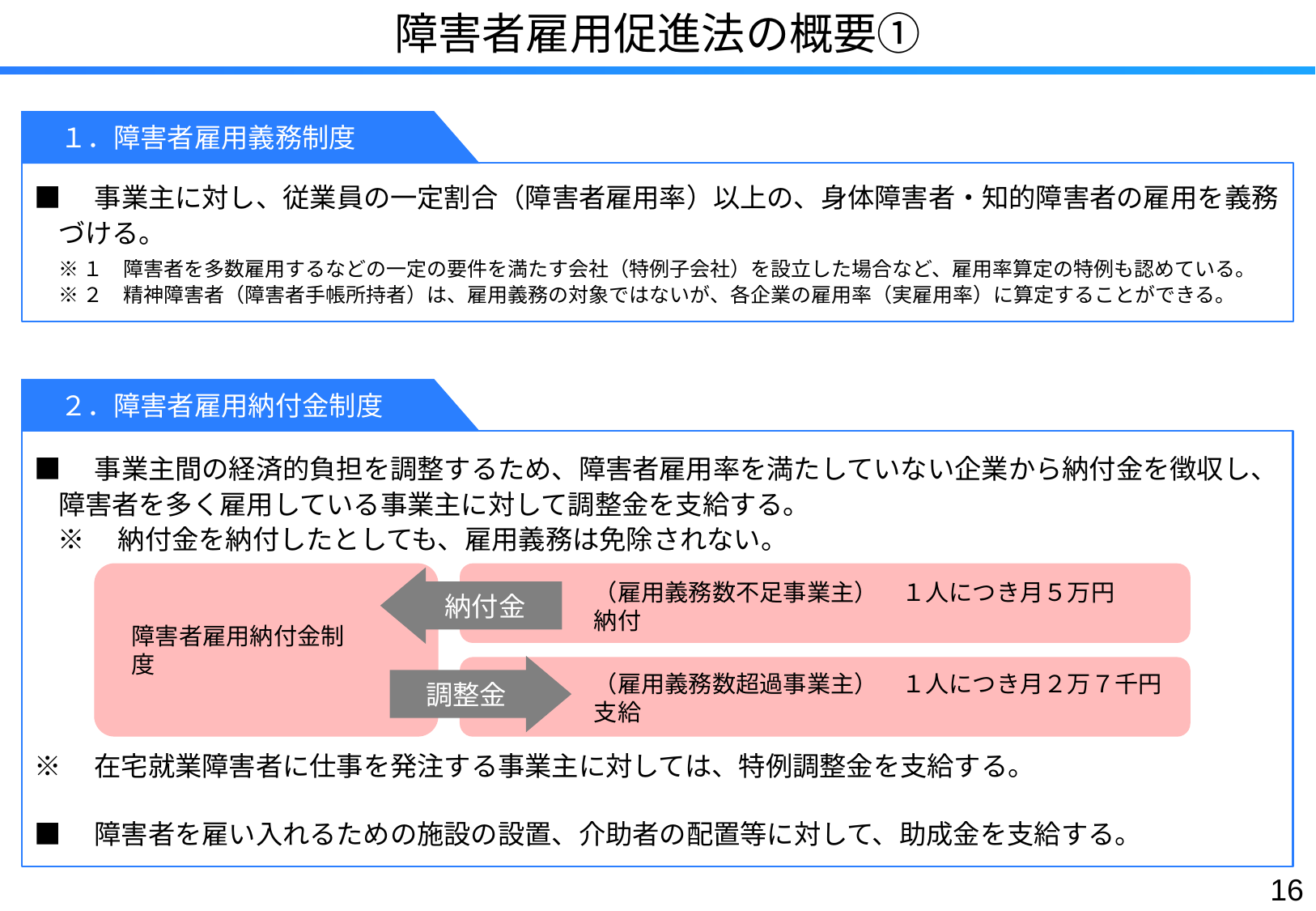

障害者雇用促進法の概要①

　１．障害者雇用義務制度
■　事業主に対し、従業員の一定割合（障害者雇用率）以上の、身体障害者・知的障害者の雇用を義務づける。
※１　障害者を多数雇用するなどの一定の要件を満たす会社（特例子会社）を設立した場合など、雇用率算定の特例も認めている。
※２　精神障害者（障害者手帳所持者）は、雇用義務の対象ではないが、各企業の雇用率（実雇用率）に算定することができる。
　２．障害者雇用納付金制度
■　事業主間の経済的負担を調整するため、障害者雇用率を満たしていない企業から納付金を徴収し、障害者を多く雇用している事業主に対して調整金を支給する。
※　納付金を納付したとしても、雇用義務は免除されない。

※　在宅就業障害者に仕事を発注する事業主に対しては、特例調整金を支給する。

■　障害者を雇い入れるための施設の設置、介助者の配置等に対して、助成金を支給する。

納付金
（雇用義務数不足事業主）　１人につき月５万円納付
障害者雇用納付金制度
調整金

（雇用義務数超過事業主）　１人につき月２万７千円支給
16